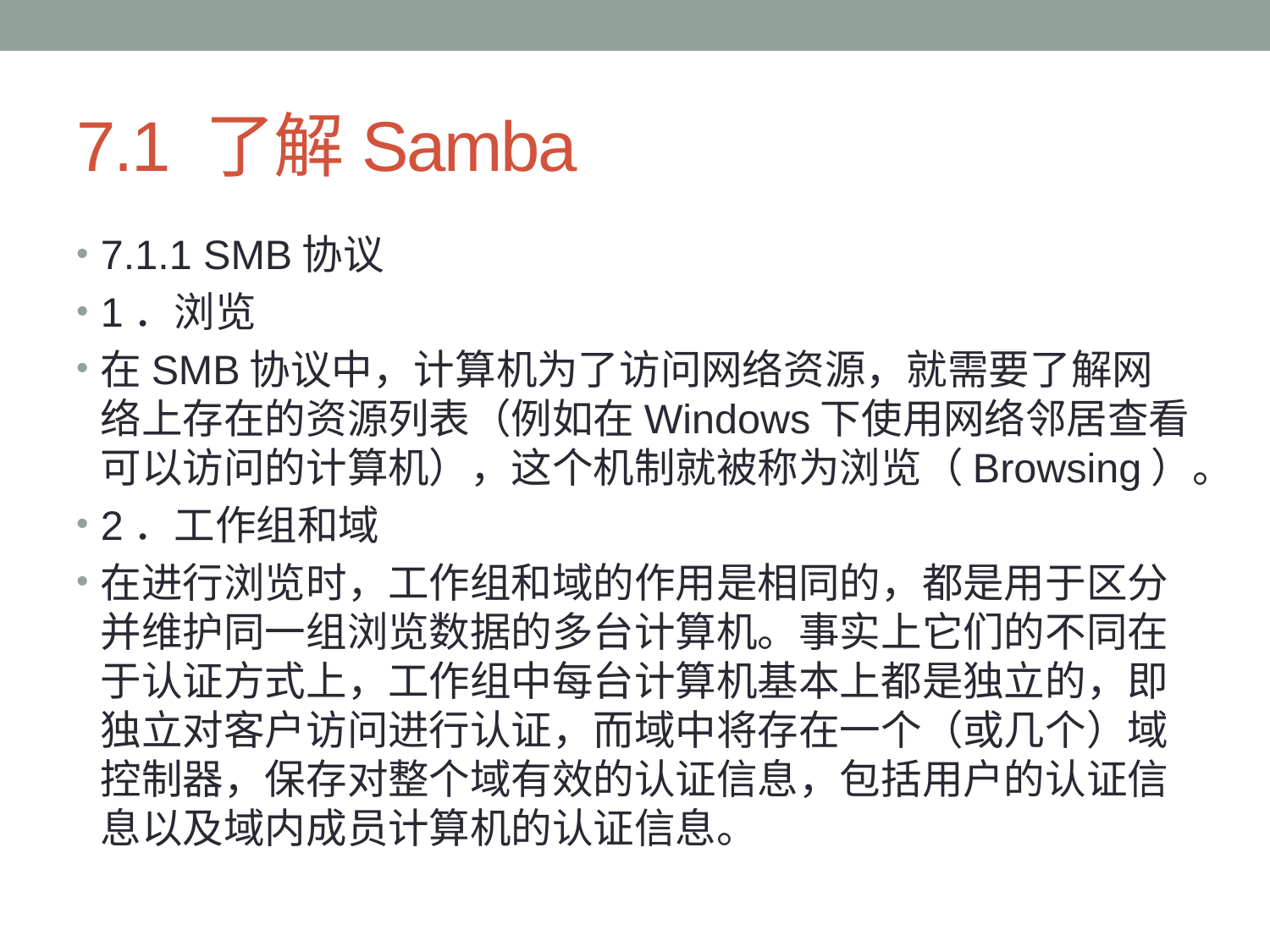

# 7.1 了解Samba
7.1.1 SMB协议
1．浏览
在SMB协议中，计算机为了访问网络资源，就需要了解网络上存在的资源列表（例如在Windows下使用网络邻居查看可以访问的计算机），这个机制就被称为浏览（Browsing）。
2．工作组和域
在进行浏览时，工作组和域的作用是相同的，都是用于区分并维护同一组浏览数据的多台计算机。事实上它们的不同在于认证方式上，工作组中每台计算机基本上都是独立的，即独立对客户访问进行认证，而域中将存在一个（或几个）域控制器，保存对整个域有效的认证信息，包括用户的认证信息以及域内成员计算机的认证信息。